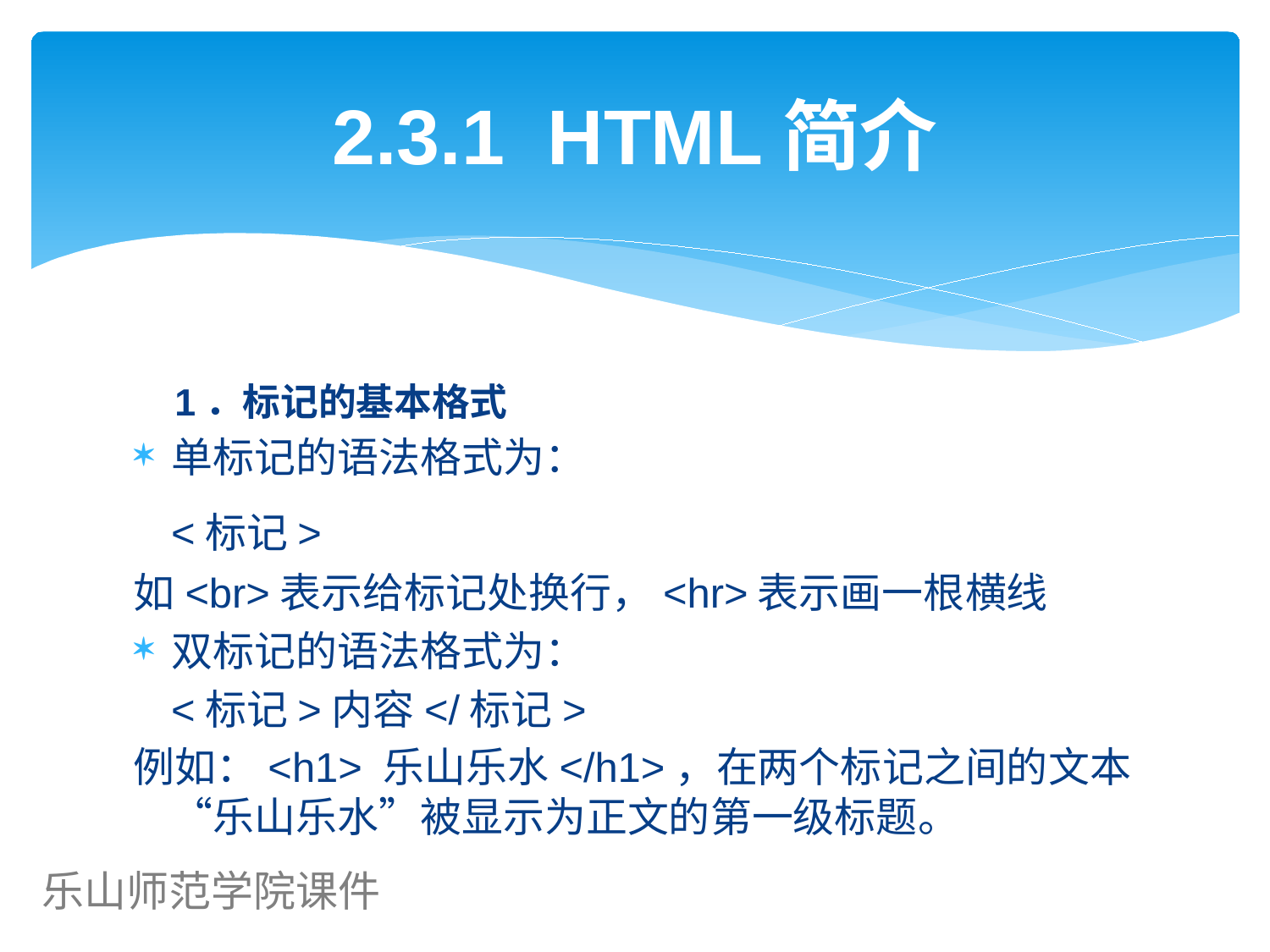

# 2.3.1  HTML简介
1．标记的基本格式
单标记的语法格式为：
		<标记>
如<br>表示给标记处换行，<hr>表示画一根横线
双标记的语法格式为：
		<标记>内容</标记>
例如：<h1> 乐山乐水</h1>，在两个标记之间的文本“乐山乐水”被显示为正文的第一级标题。